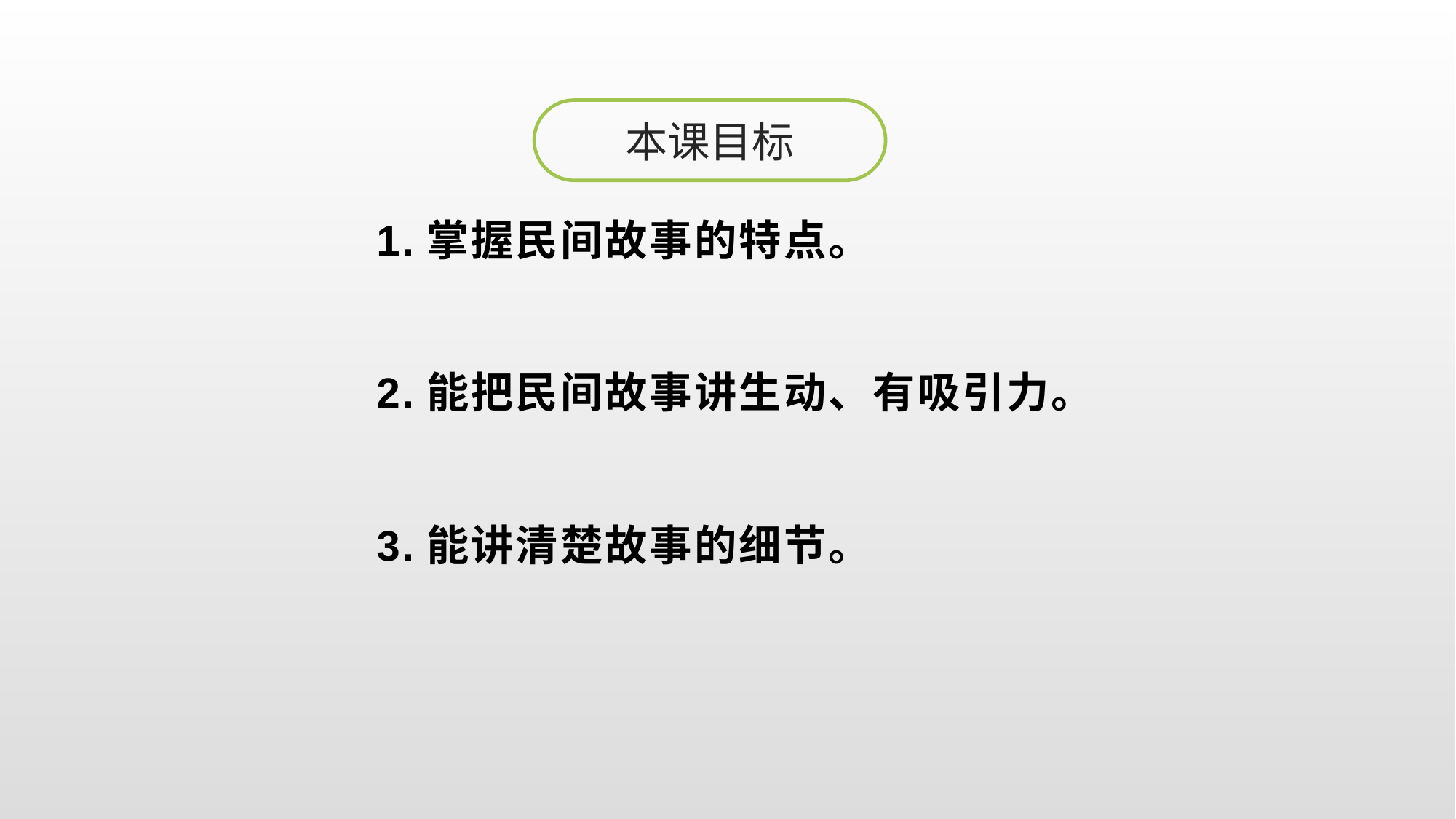

本课目标
1.掌握民间故事的特点。

2.能把民间故事讲生动、有吸引力。

3.能讲清楚故事的细节。